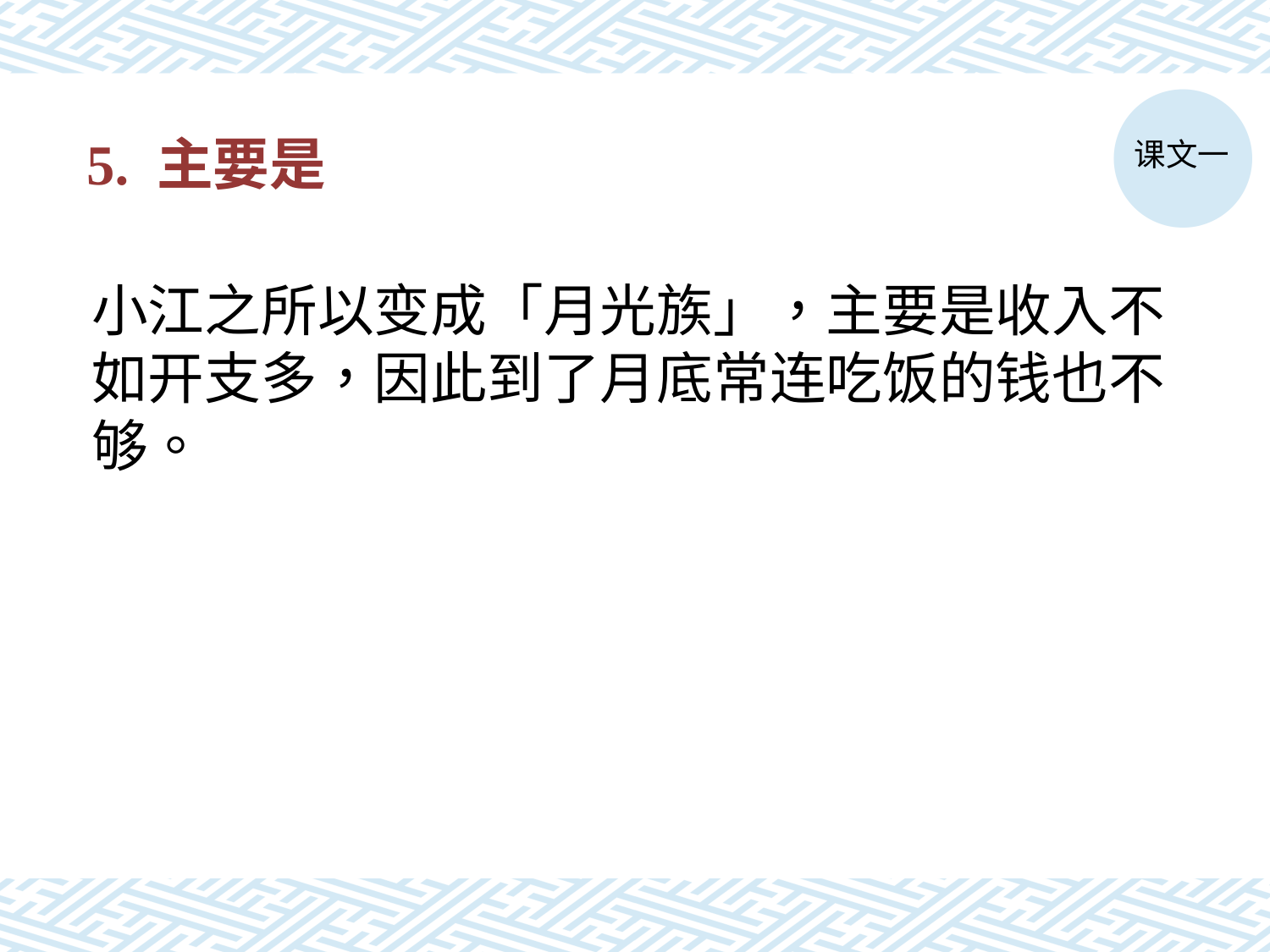

课文一
# 5. 主要是
小江之所以变成「月光族」，主要是收入不如开支多，因此到了月底常连吃饭的钱也不够。